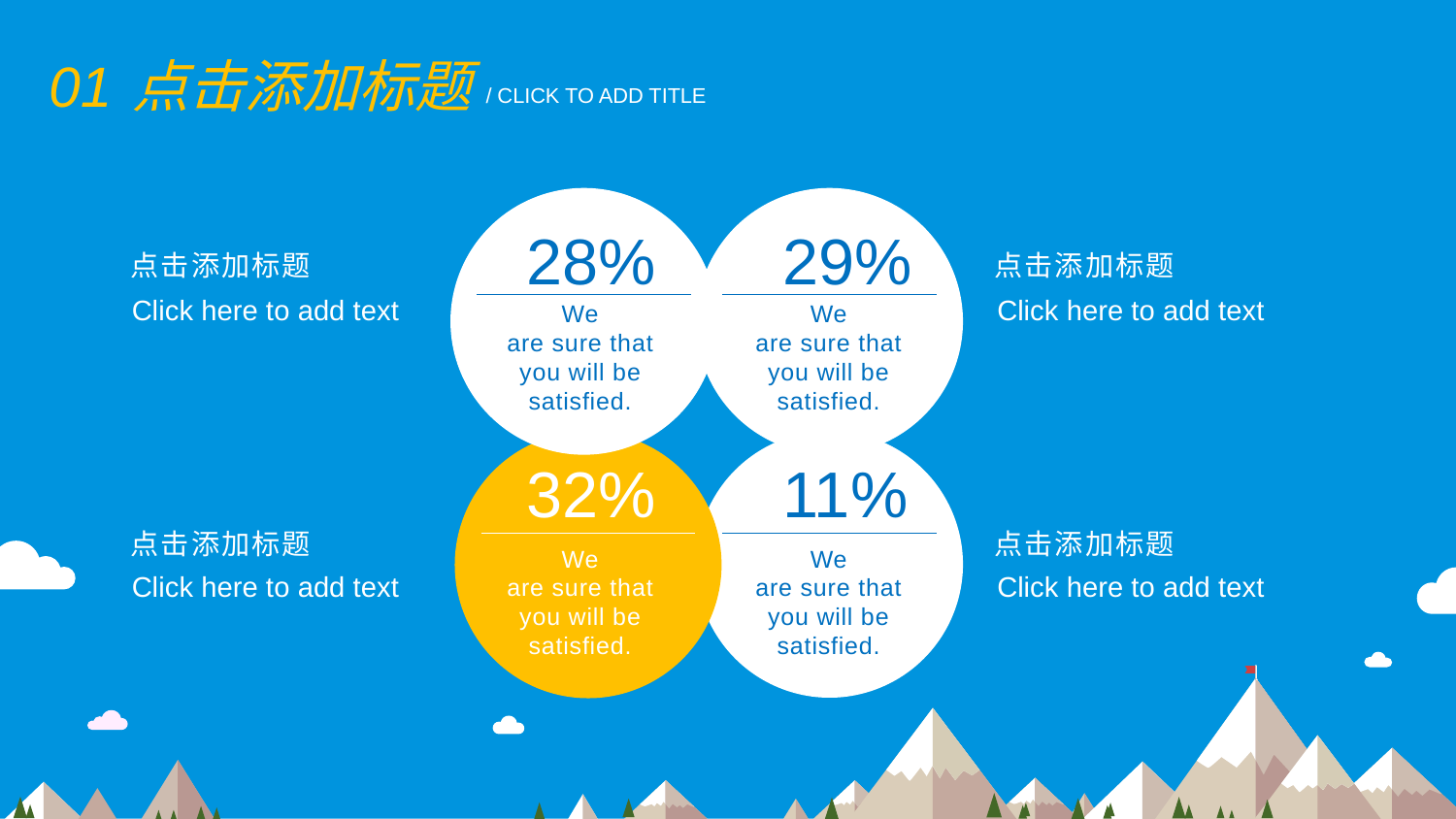

01
点击添加标题
/ CLICK TO ADD TITLE

28%
We
are sure that
you will be
satisfied.

29%
We
are sure that
you will be
satisfied.
点击添加标题
点击添加标题
Click here to add text
Click here to add text

11%
We
are sure that
you will be
satisfied.

32%
We
are sure that
you will be
satisfied.
点击添加标题
点击添加标题

Click here to add text
Click here to add text